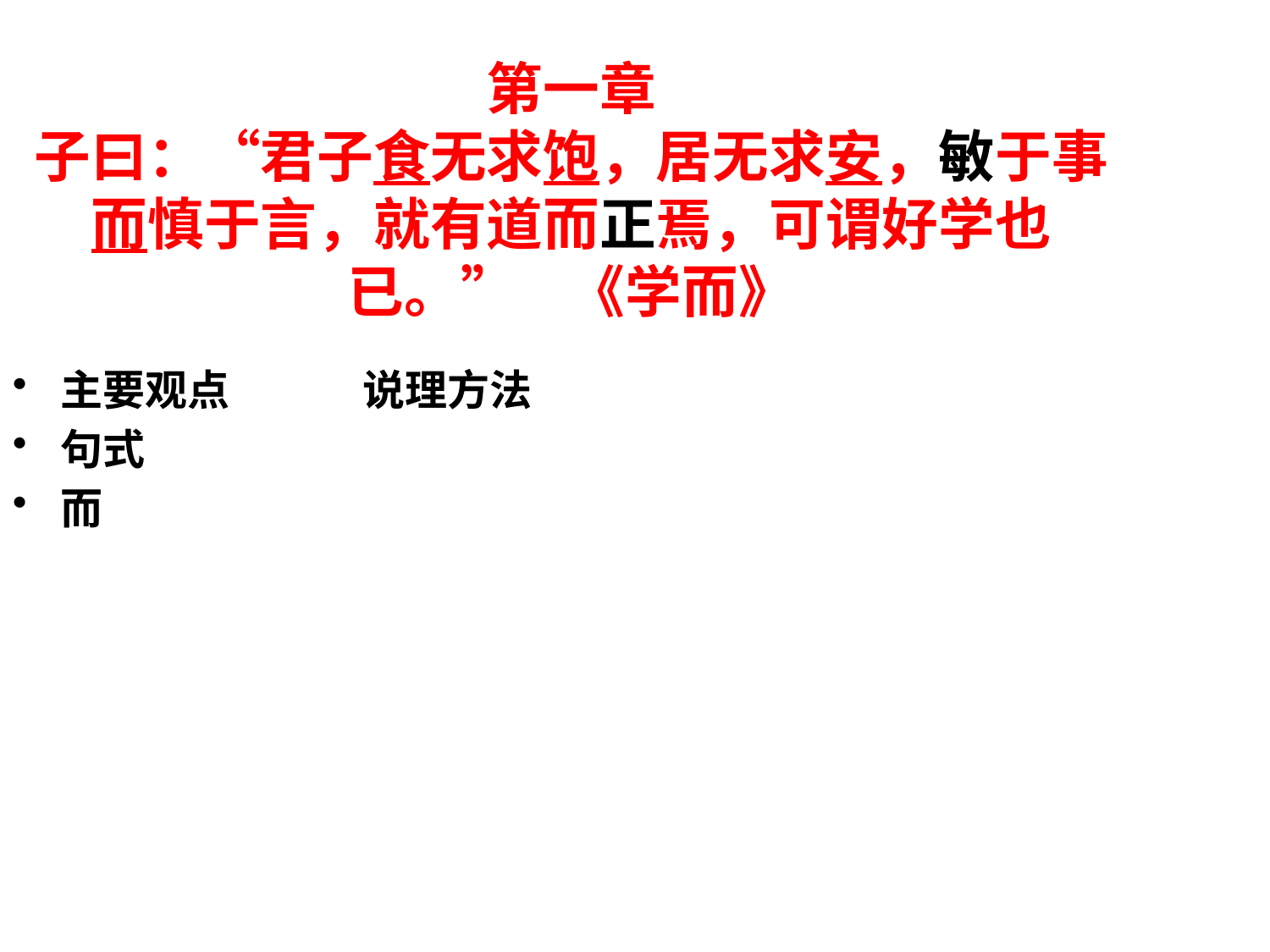

# 第一章 子曰：“君子食无求饱，居无求安，敏于事而慎于言，就有道而正焉，可谓好学也已。”    《学而》
主要观点              说理方法
句式
而